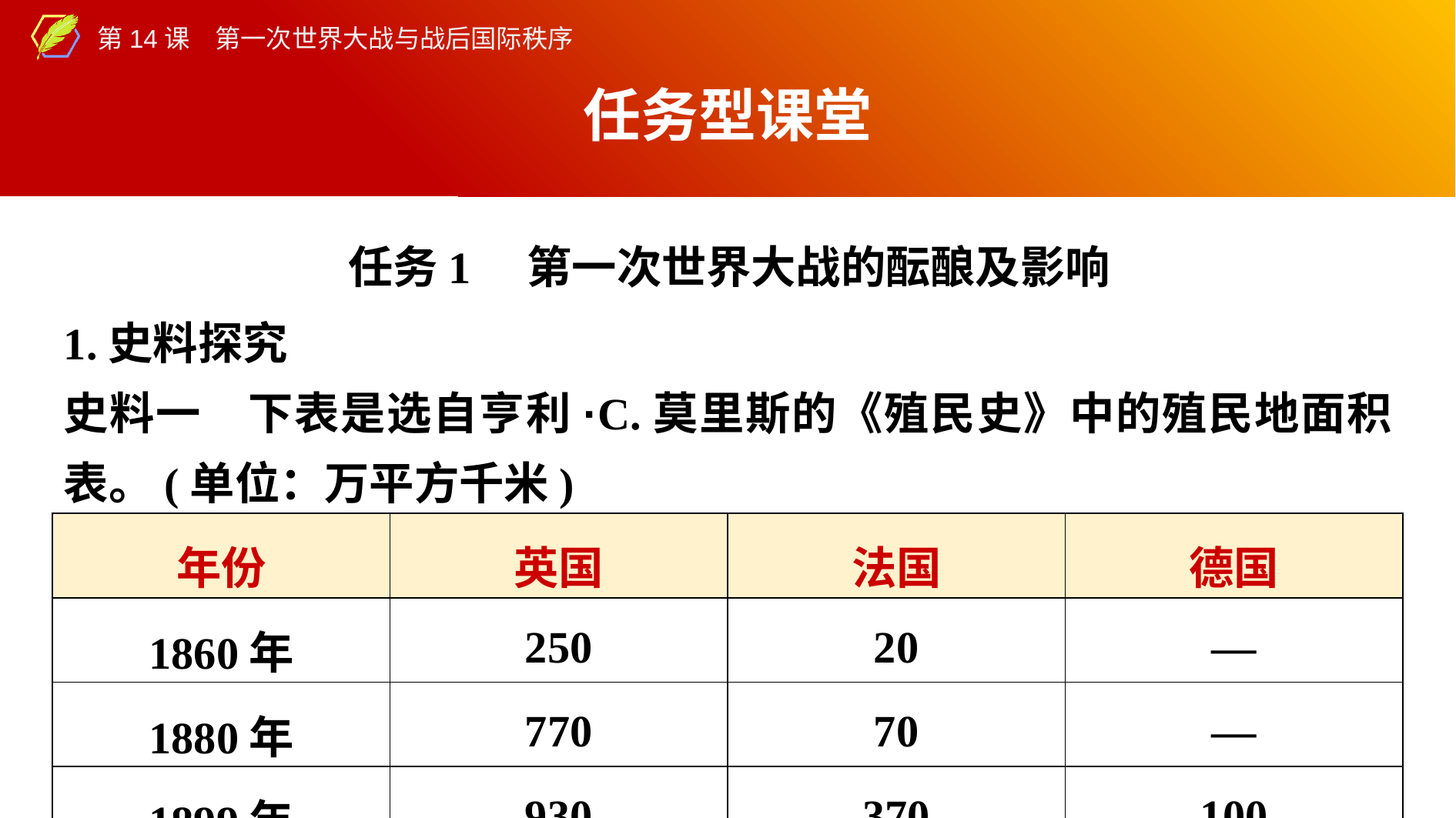

任务型课堂
任务1　第一次世界大战的酝酿及影响
1.史料探究
史料一　下表是选自亨利·C.莫里斯的《殖民史》中的殖民地面积表。(单位：万平方千米)
| 年份 | 英国 | 法国 | 德国 |
| --- | --- | --- | --- |
| 1860年 | 250 | 20 | — |
| 1880年 | 770 | 70 | — |
| 1899年 | 930 | 370 | 100 |